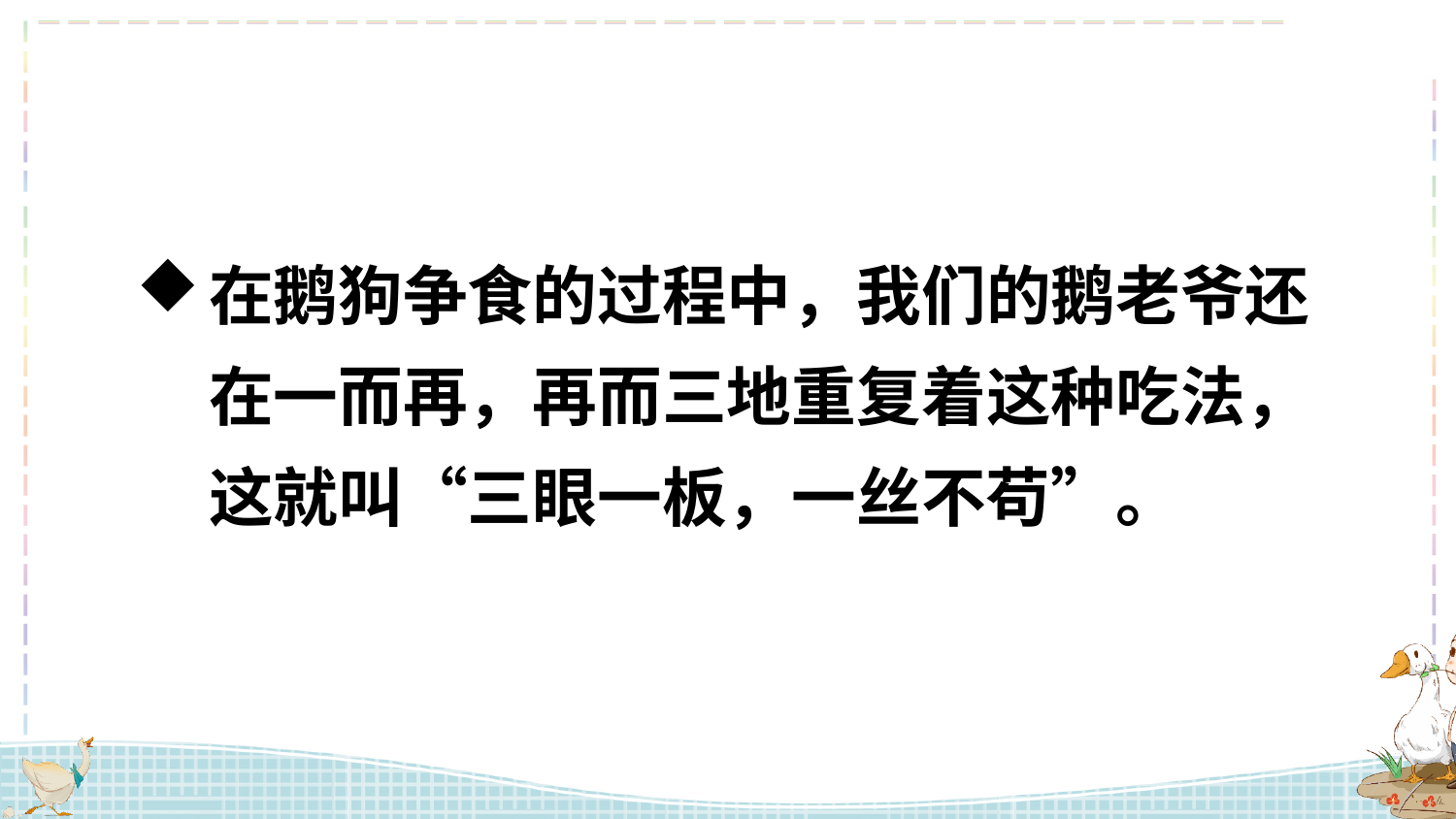

在鹅狗争食的过程中，我们的鹅老爷还在一而再，再而三地重复着这种吃法，这就叫“三眼一板，一丝不苟”。